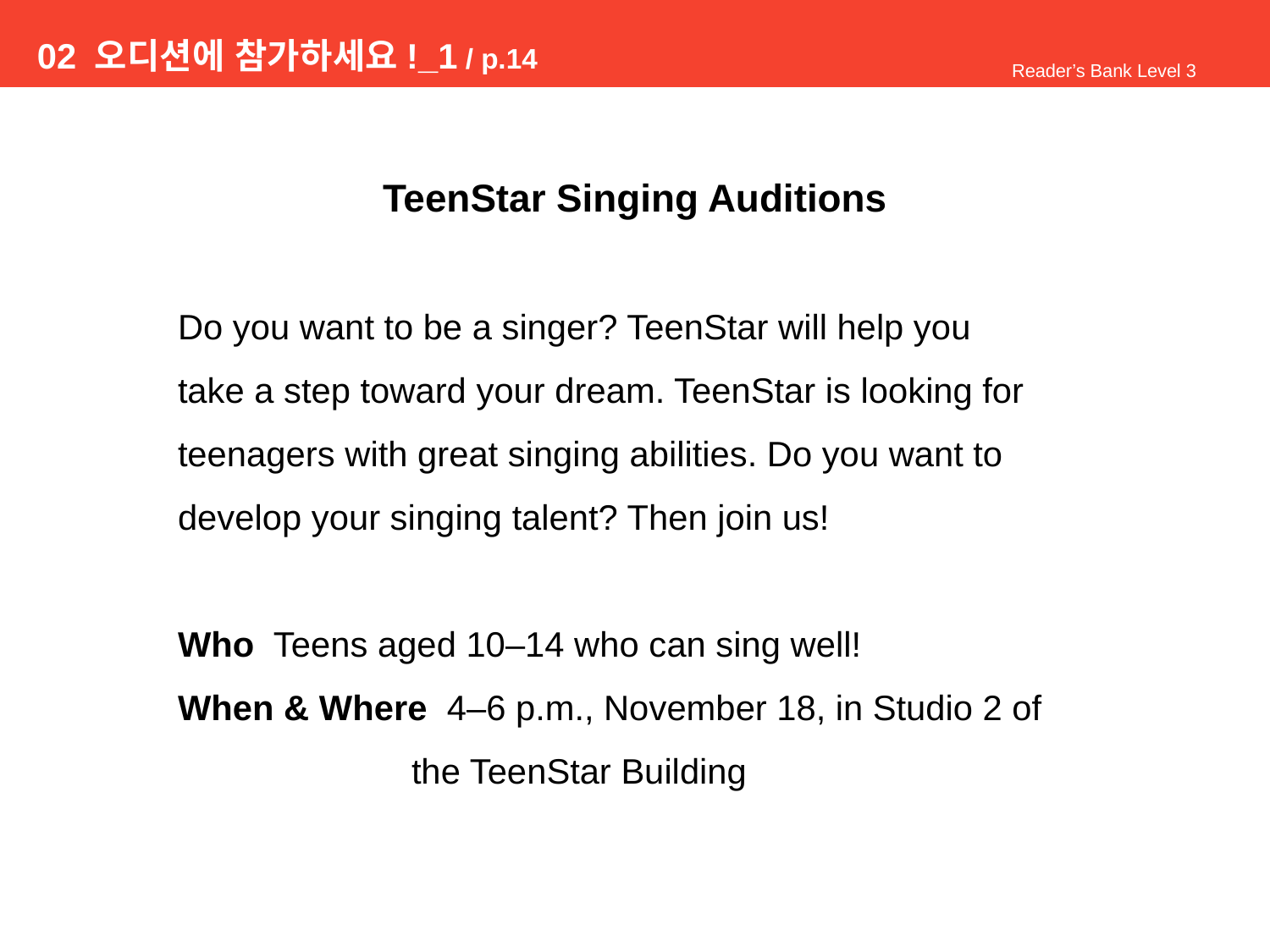

# 02 오디션에 참가하세요!_1 / p.14
Reader’s Bank Level 3
TeenStar Singing Auditions

Do you want to be a singer? TeenStar will help you
take a step toward your dream. TeenStar is looking for
teenagers with great singing abilities. Do you want to
develop your singing talent? Then join us!

Who  Teens aged 10–14 who can sing well!
When & Where  4–6 p.m., November 18, in Studio 2 of
                        the TeenStar Building